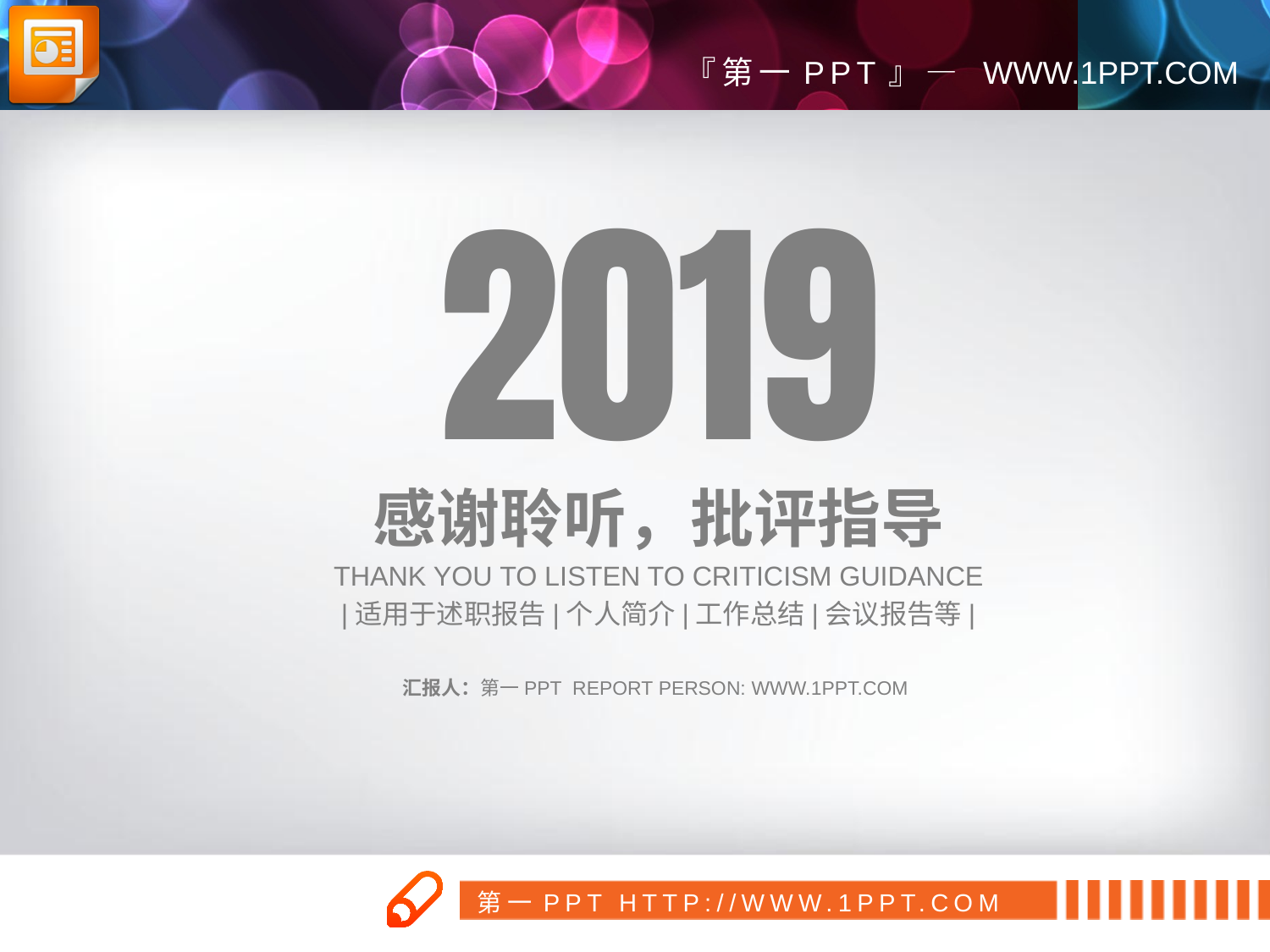

2019
感谢聆听，批评指导
Thank you to listen to criticism guidance
|适用于述职报告|个人简介|工作总结|会议报告等|
汇报人：第一PPT  Report person: WWW.1PPT.COM